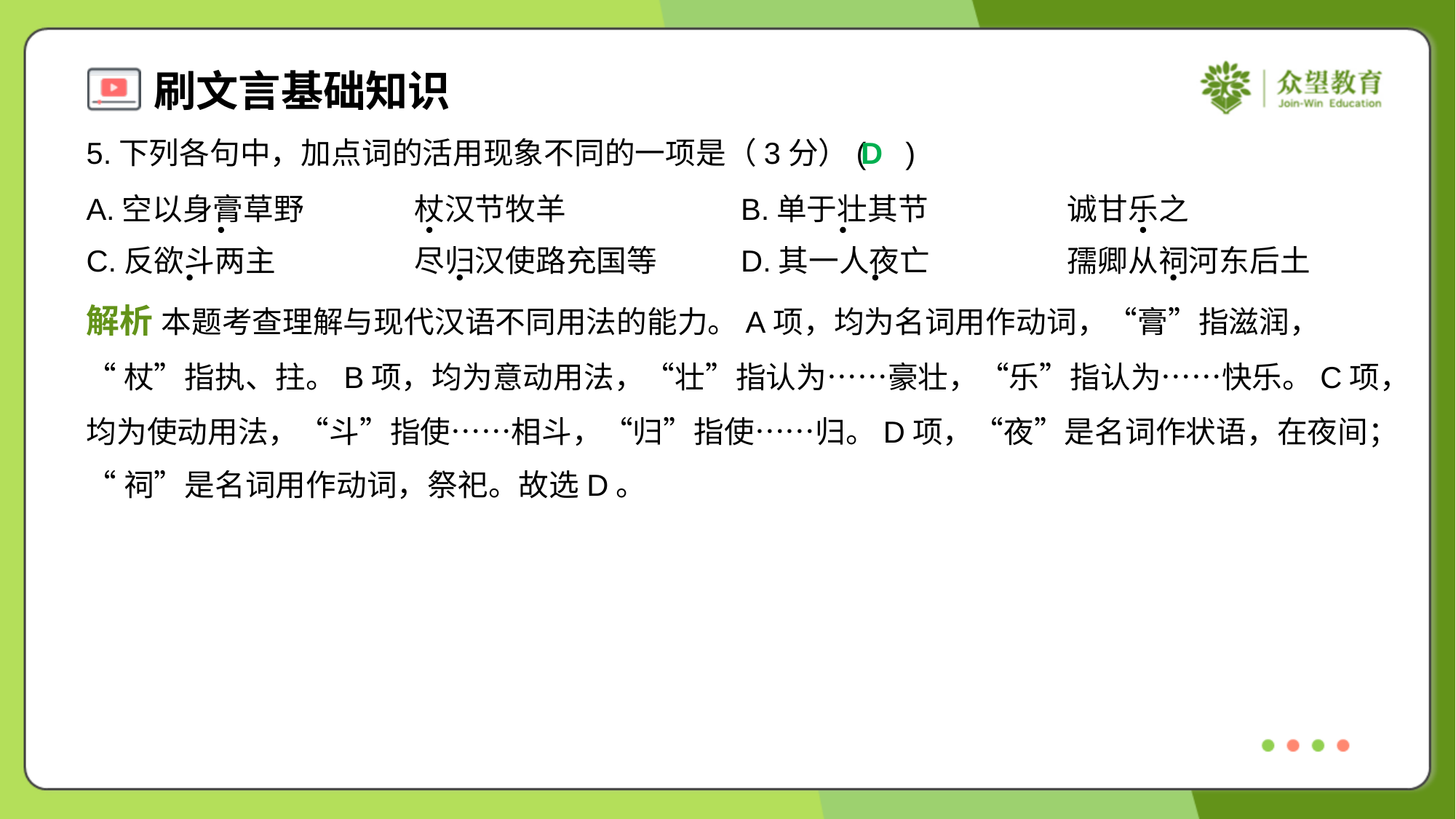

5.下列各句中，加点词的活用现象不同的一项是（3分）(     )
D
A.空以身膏草野	杖汉节牧羊	B.单于壮其节	诚甘乐之
C.反欲斗两主	尽归汉使路充国等	D.其一人夜亡	孺卿从祠河东后土

解析 本题考查理解与现代汉语不同用法的能力。A项，均为名词用作动词，“膏”指滋润，
“杖”指执、拄。B项，均为意动用法，“壮”指认为……豪壮，“乐”指认为……快乐。C项，
均为使动用法，“斗”指使……相斗，“归”指使……归。D项，“夜”是名词作状语，在夜间；
“祠”是名词用作动词，祭祀。故选D。